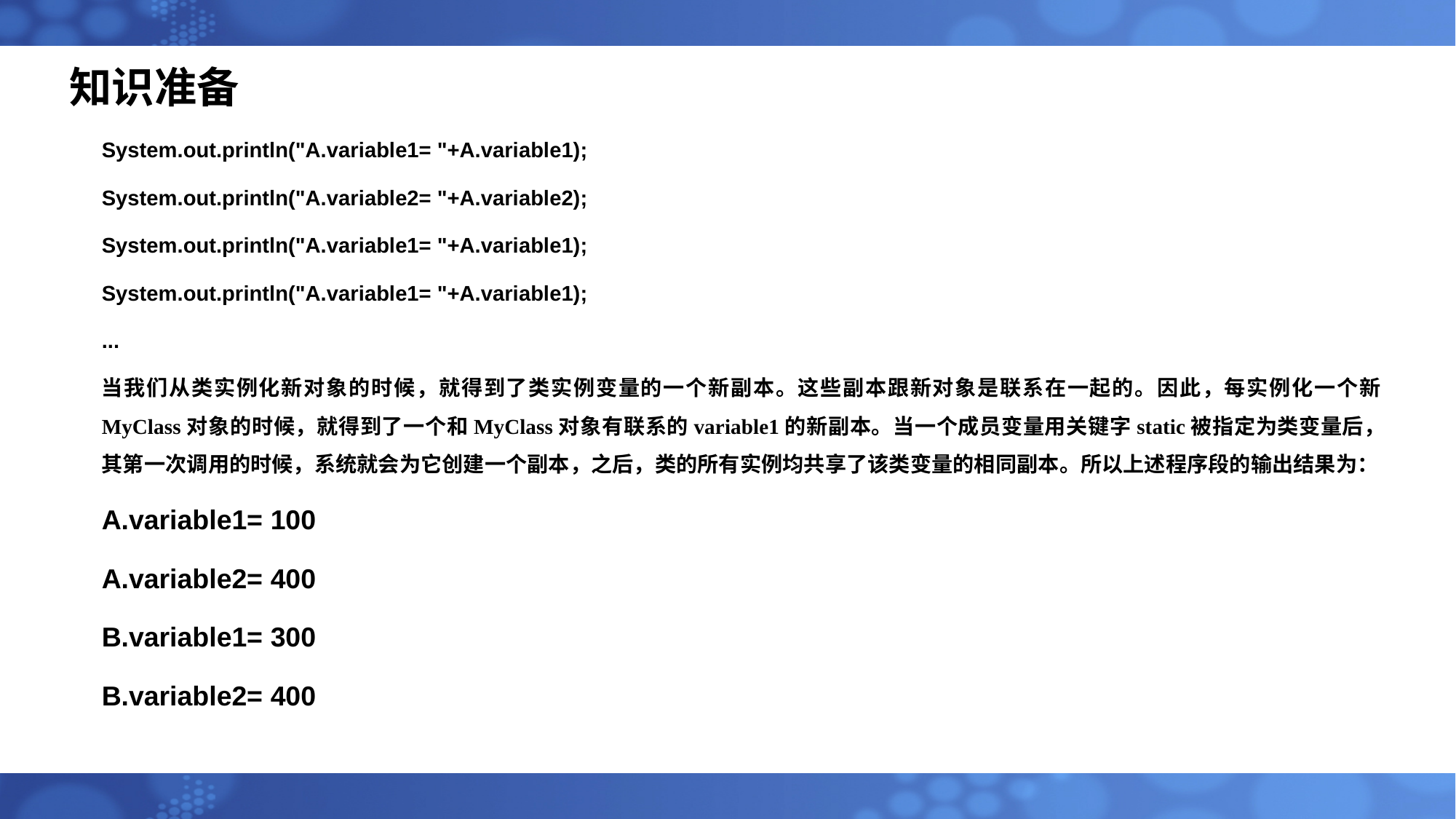

# 知识准备
System.out.println("A.variable1= "+A.variable1);
System.out.println("A.variable2= "+A.variable2);
System.out.println("A.variable1= "+A.variable1);
System.out.println("A.variable1= "+A.variable1);
...
当我们从类实例化新对象的时候，就得到了类实例变量的一个新副本。这些副本跟新对象是联系在一起的。因此，每实例化一个新MyClass对象的时候，就得到了一个和MyClass对象有联系的variable1的新副本。当一个成员变量用关键字static被指定为类变量后，其第一次调用的时候，系统就会为它创建一个副本，之后，类的所有实例均共享了该类变量的相同副本。所以上述程序段的输出结果为：
A.variable1= 100
A.variable2= 400
B.variable1= 300
B.variable2= 400